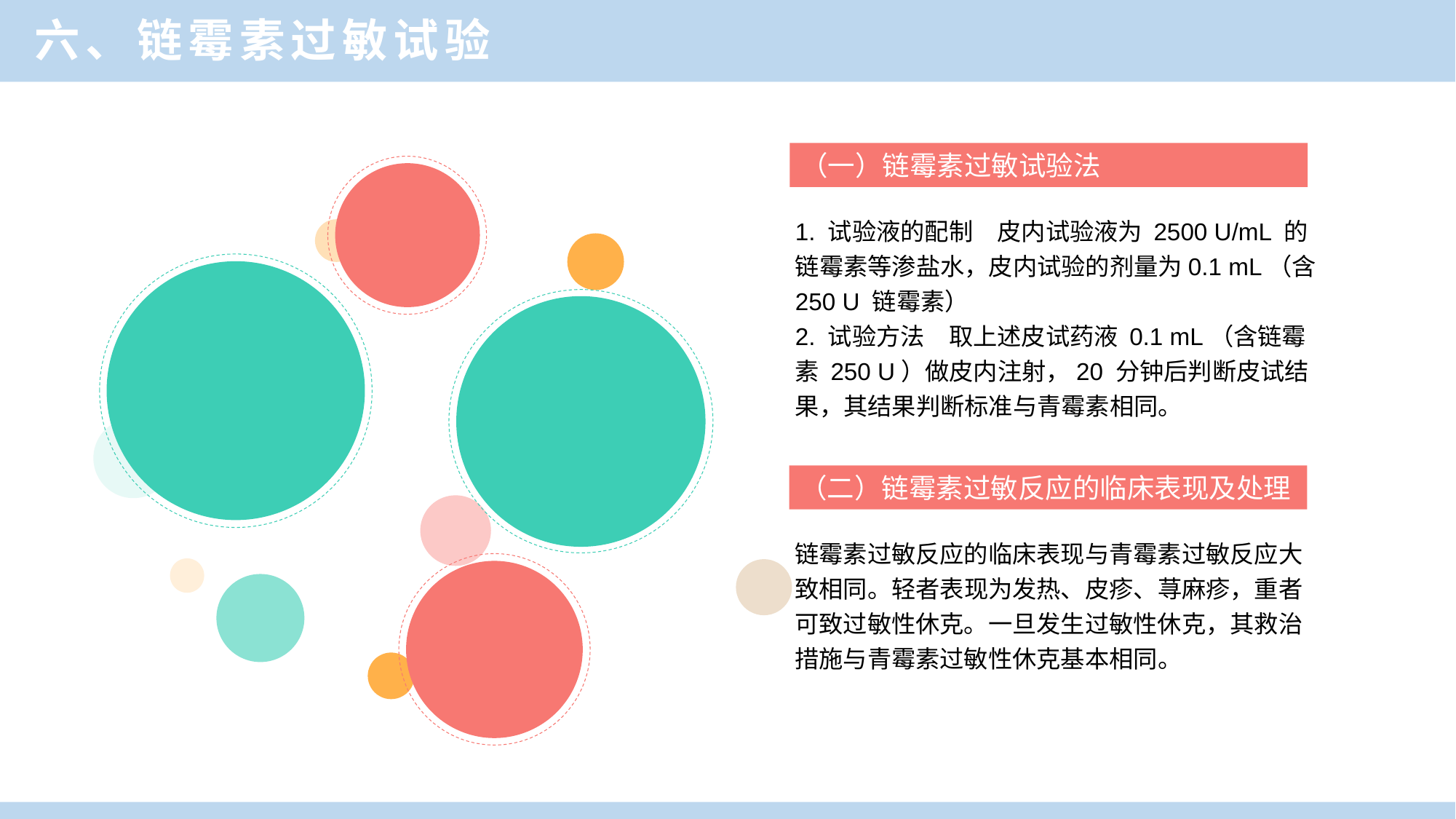

六、链霉素过敏试验
（一）链霉素过敏试验法

1. 试验液的配制　皮内试验液为 2500 U/mL 的链霉素等渗盐水，皮内试验的剂量为0.1 mL（含 250 U 链霉素）
2. 试验方法　取上述皮试药液 0.1 mL（含链霉素 250 U）做皮内注射，20 分钟后判断皮试结果，其结果判断标准与青霉素相同。

（二）链霉素过敏反应的临床表现及处理

链霉素过敏反应的临床表现与青霉素过敏反应大致相同。轻者表现为发热、皮疹、荨麻疹，重者可致过敏性休克。一旦发生过敏性休克，其救治措施与青霉素过敏性休克基本相同。